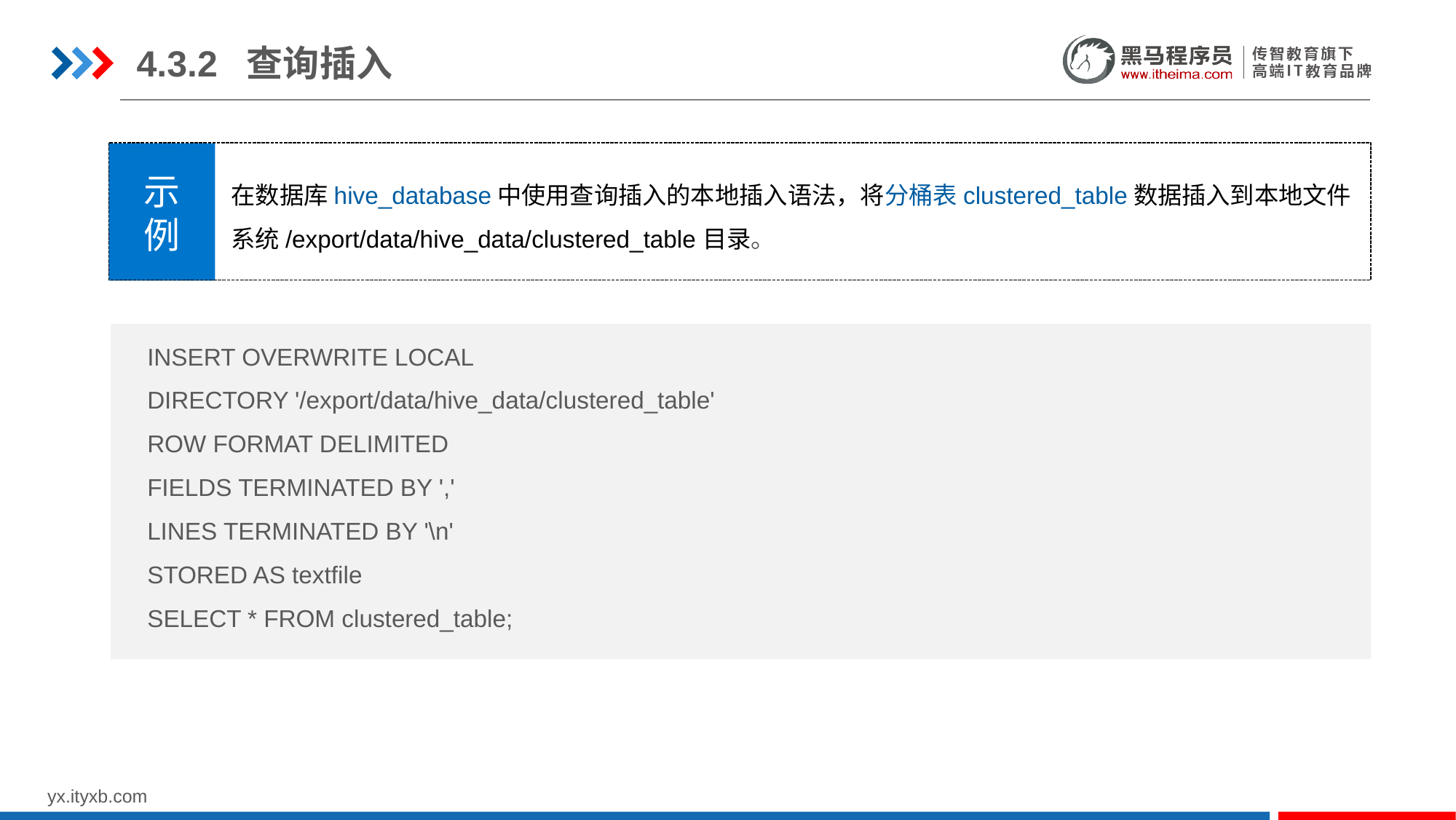

4.3.2  查询插入

示
例
在数据库hive_database中使用查询插入的本地插入语法，将分桶表clustered_table数据插入到本地文件系统/export/data/hive_data/clustered_table目录。
INSERT OVERWRITE LOCAL
DIRECTORY '/export/data/hive_data/clustered_table'
ROW FORMAT DELIMITED
FIELDS TERMINATED BY ','
LINES TERMINATED BY '\n'
STORED AS textfile
SELECT * FROM clustered_table;